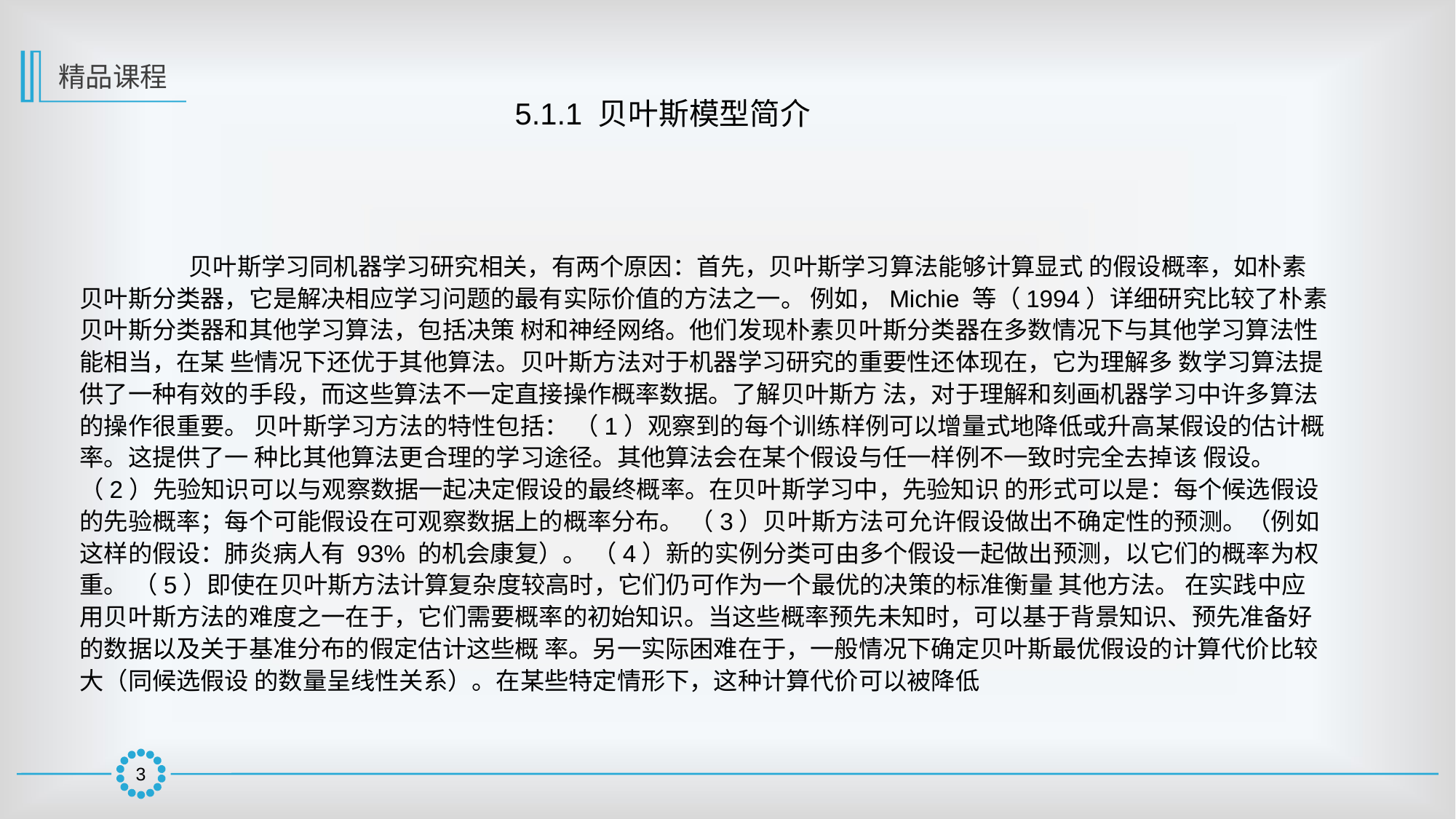

精品课程
5.1.1 贝叶斯模型简介
	贝叶斯学习同机器学习研究相关，有两个原因：首先，贝叶斯学习算法能够计算显式 的假设概率，如朴素贝叶斯分类器，它是解决相应学习问题的最有实际价值的方法之一。 例如，Michie 等（1994）详细研究比较了朴素贝叶斯分类器和其他学习算法，包括决策 树和神经网络。他们发现朴素贝叶斯分类器在多数情况下与其他学习算法性能相当，在某 些情况下还优于其他算法。贝叶斯方法对于机器学习研究的重要性还体现在，它为理解多 数学习算法提供了一种有效的手段，而这些算法不一定直接操作概率数据。了解贝叶斯方 法，对于理解和刻画机器学习中许多算法的操作很重要。 贝叶斯学习方法的特性包括： （1）观察到的每个训练样例可以增量式地降低或升高某假设的估计概率。这提供了一 种比其他算法更合理的学习途径。其他算法会在某个假设与任一样例不一致时完全去掉该 假设。 （2）先验知识可以与观察数据一起决定假设的最终概率。在贝叶斯学习中，先验知识 的形式可以是：每个候选假设的先验概率；每个可能假设在可观察数据上的概率分布。 （3）贝叶斯方法可允许假设做出不确定性的预测。（例如这样的假设：肺炎病人有 93% 的机会康复）。 （4）新的实例分类可由多个假设一起做出预测，以它们的概率为权重。 （5）即使在贝叶斯方法计算复杂度较高时，它们仍可作为一个最优的决策的标准衡量 其他方法。 在实践中应用贝叶斯方法的难度之一在于，它们需要概率的初始知识。当这些概率预先未知时，可以基于背景知识、预先准备好的数据以及关于基准分布的假定估计这些概 率。另一实际困难在于，一般情况下确定贝叶斯最优假设的计算代价比较大（同候选假设 的数量呈线性关系）。在某些特定情形下，这种计算代价可以被降低

3